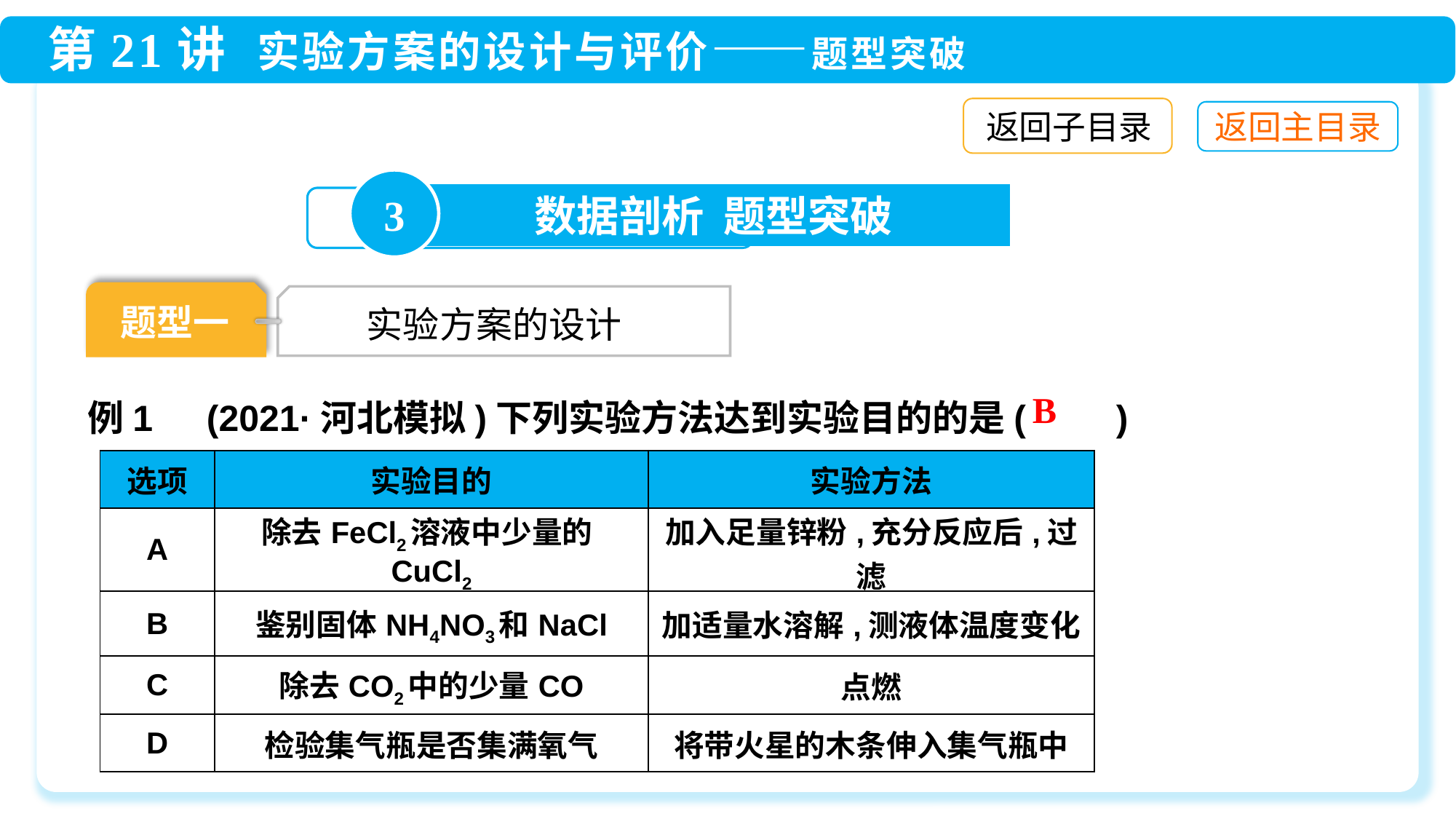

返回子目录

3
数据剖析  题型突破

题型一
  实验方案的设计

例1　(2021·河北模拟)下列实验方法达到实验目的的是(　　)
B
| 选项 | 实验目的 | 实验方法 |
| --- | --- | --- |
| A | 除去FeCl2溶液中少量的CuCl2 | 加入足量锌粉,充分反应后,过滤 |
| B | 鉴别固体NH4NO3和NaCl | 加适量水溶解,测液体温度变化 |
| C | 除去CO2中的少量CO | 点燃 |
| D | 检验集气瓶是否集满氧气 | 将带火星的木条伸入集气瓶中 |